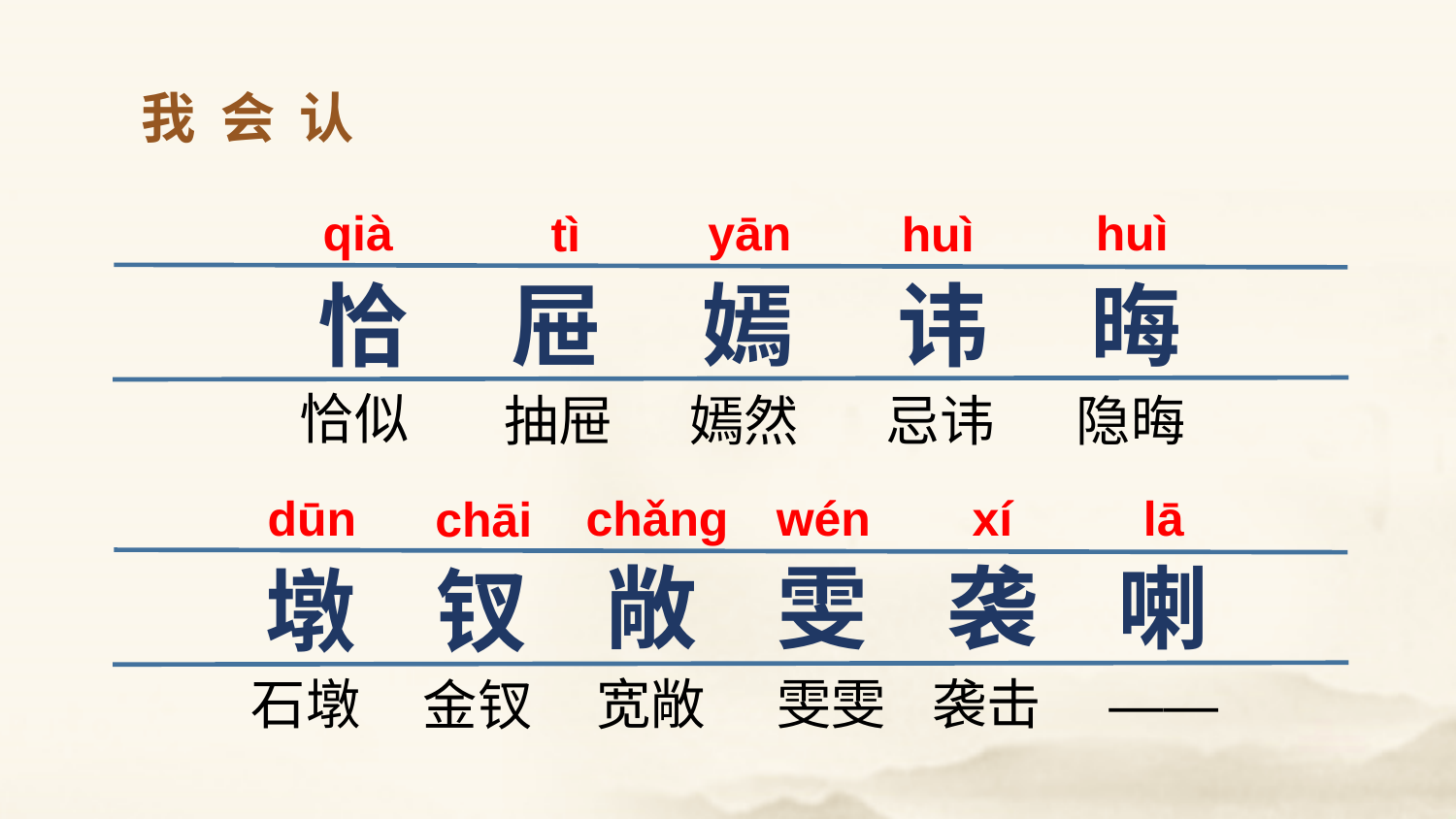

我会认
qià
huì
yān
tì
huì
恰
屉
嫣
讳
晦
恰似
抽屉
嫣然
忌讳
隐晦
dūn
chǎng
wén
xí
lā
chāi
敞
雯
袭
喇
墩
钗
石墩
宽敞
雯雯
袭击
——
金钗